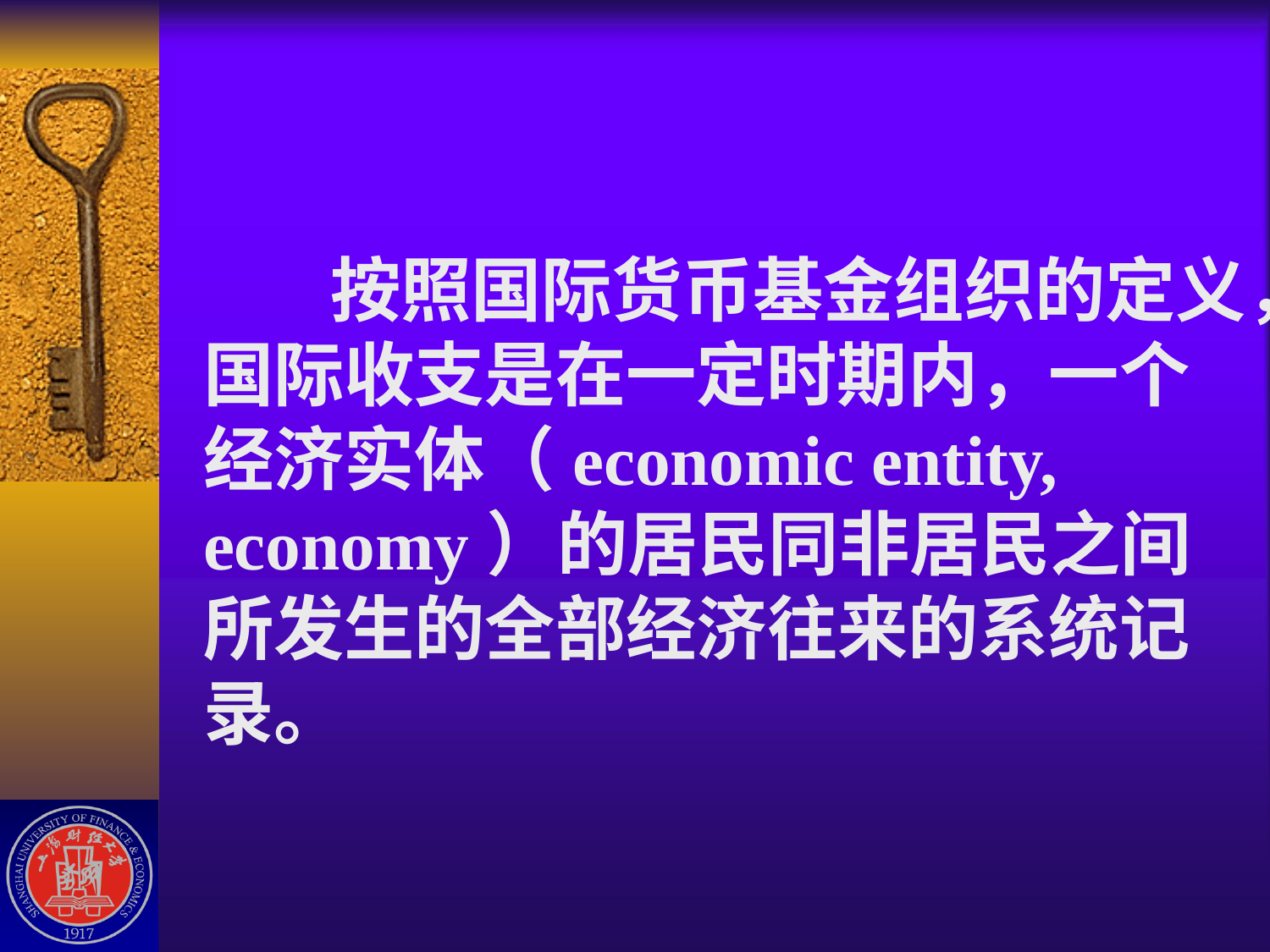

# 按照国际货币基金组织的定义，国际收支是在一定时期内，一个经济实体（economic entity, economy）的居民同非居民之间所发生的全部经济往来的系统记录。